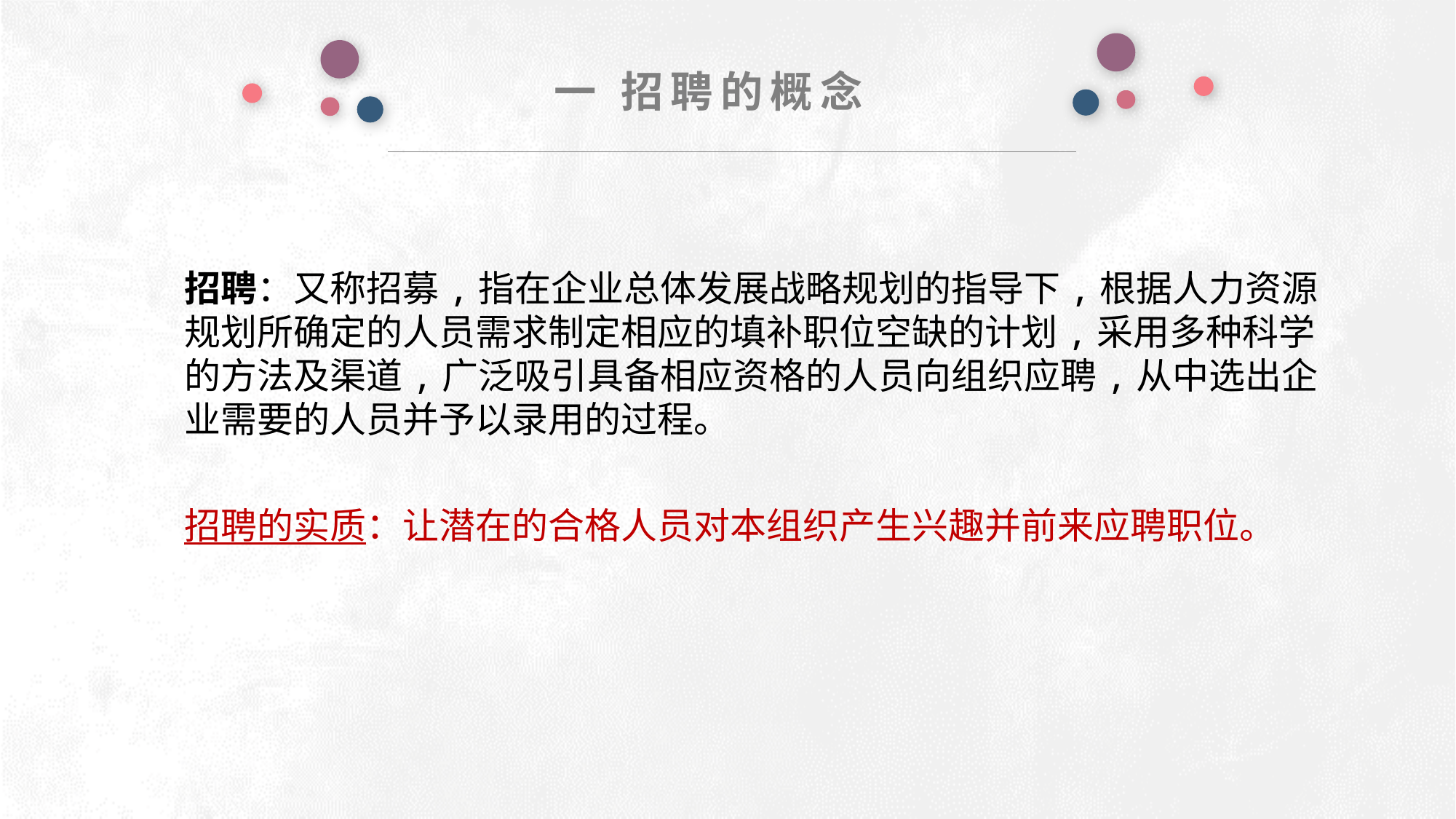

一 招聘的概念

e7d195523061f1c0deeec63e560781cfd59afb0ea006f2a87ABB68BF51EA6619813959095094C18C62A12F549504892A4AAA8C1554C6663626E05CA27F281A14E6983772AFC3FB97135759321DEA3D70CCCB10945EC5A0322096E752803368C2184698845E3CCD6DB7F651295A8E4F3FDC19EA64A2B4A4AC1434B55AAE41CF0BF61B375C23F3039959E085EE760725AA
招聘：又称招募,指在企业总体发展战略规划的指导下,根据人力资源规划所确定的人员需求制定相应的填补职位空缺的计划,采用多种科学的方法及渠道,广泛吸引具备相应资格的人员向组织应聘,从中选出企业需要的人员并予以录用的过程。
招聘的实质：让潜在的合格人员对本组织产生兴趣并前来应聘职位。